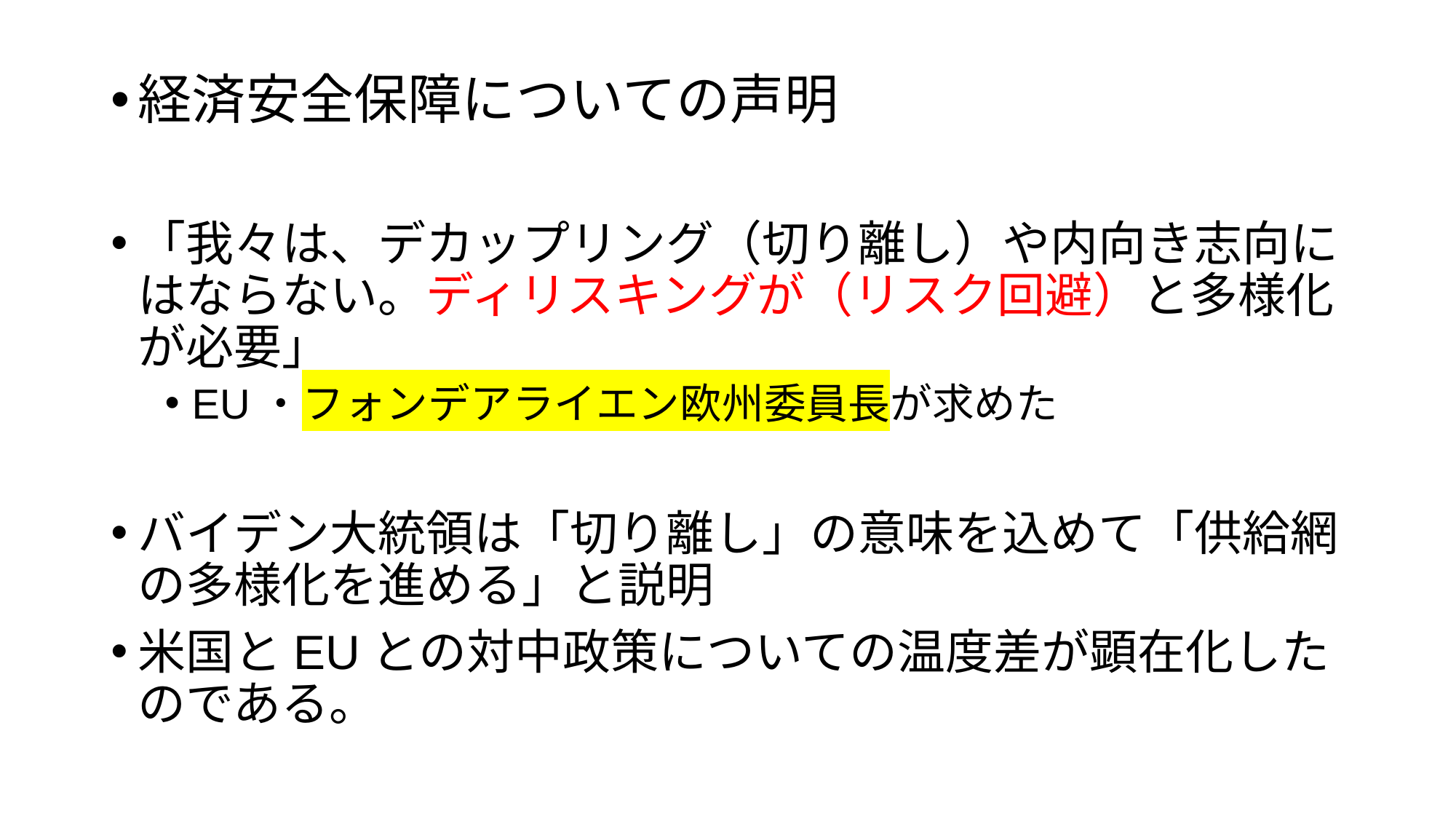

経済安全保障についての声明

「我々は、デカップリング（切り離し）や内向き志向にはならない。ディリスキングが（リスク回避）と多様化が必要」
EU・フォンデアライエン欧州委員長が求めた

バイデン大統領は「切り離し」の意味を込めて「供給網の多様化を進める」と説明
米国とEUとの対中政策についての温度差が顕在化したのである。